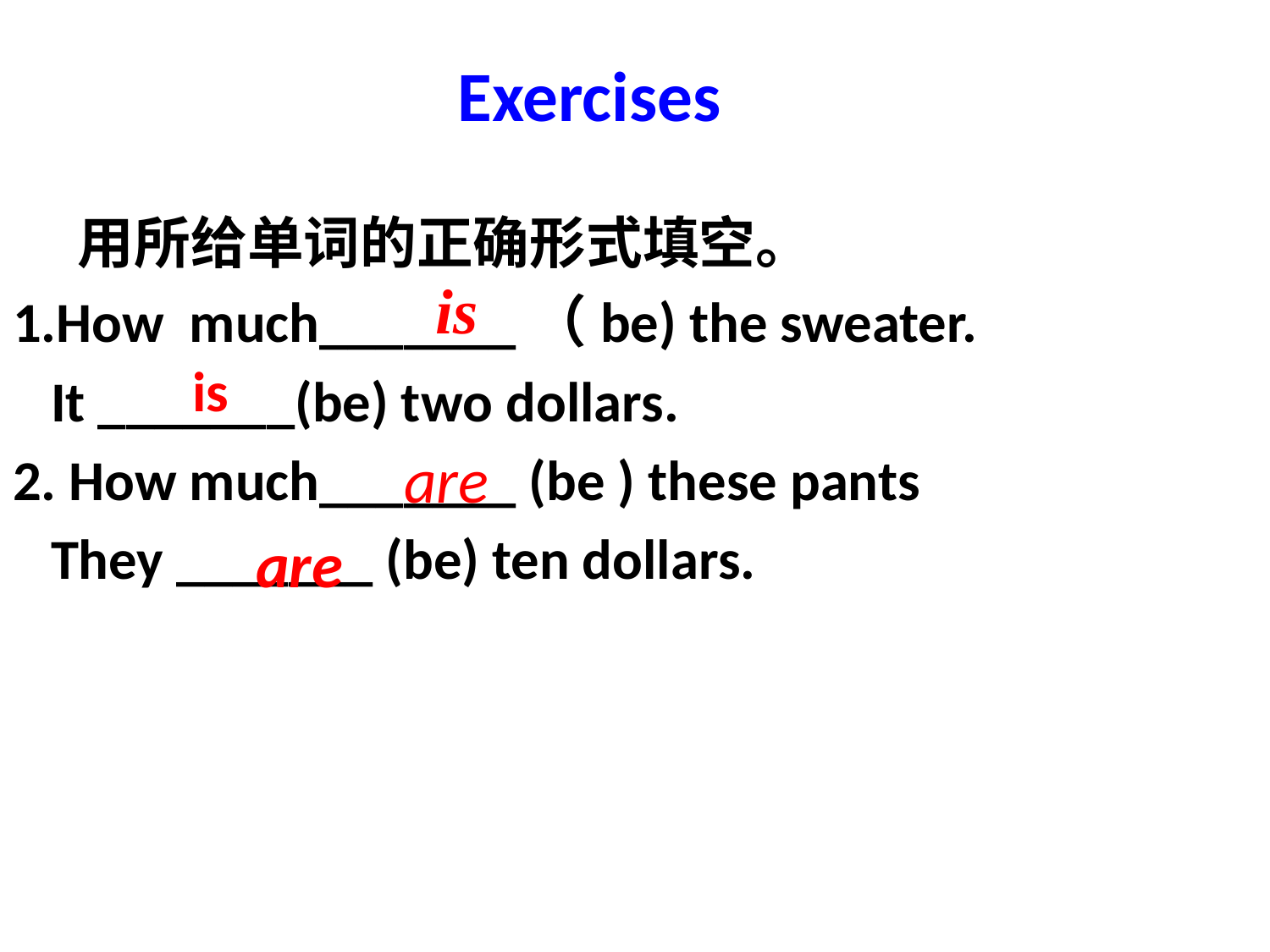

# Exercises

    用所给单词的正确形式填空。
1.How  much_______（be) the sweater.
   It _______(be) two dollars.
2. How much_______ (be ) these pants
   They _______ (be) ten dollars.

is
is

are
are